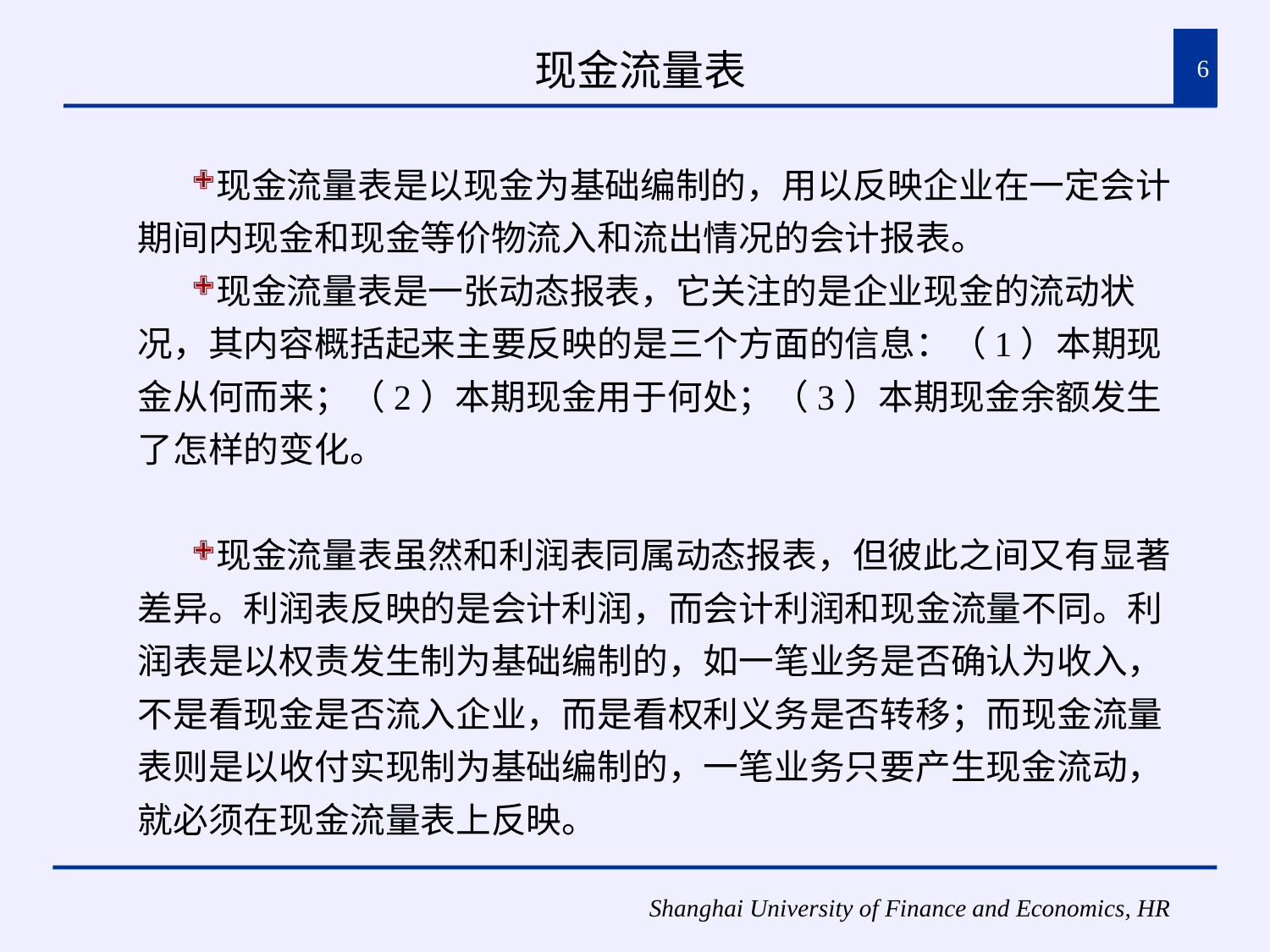

# 现金流量表
6
现金流量表是以现金为基础编制的，用以反映企业在一定会计期间内现金和现金等价物流入和流出情况的会计报表。
现金流量表是一张动态报表，它关注的是企业现金的流动状况，其内容概括起来主要反映的是三个方面的信息：（1）本期现金从何而来；（2）本期现金用于何处；（3）本期现金余额发生了怎样的变化。

现金流量表虽然和利润表同属动态报表，但彼此之间又有显著差异。利润表反映的是会计利润，而会计利润和现金流量不同。利润表是以权责发生制为基础编制的，如一笔业务是否确认为收入，不是看现金是否流入企业，而是看权利义务是否转移；而现金流量表则是以收付实现制为基础编制的，一笔业务只要产生现金流动，就必须在现金流量表上反映。